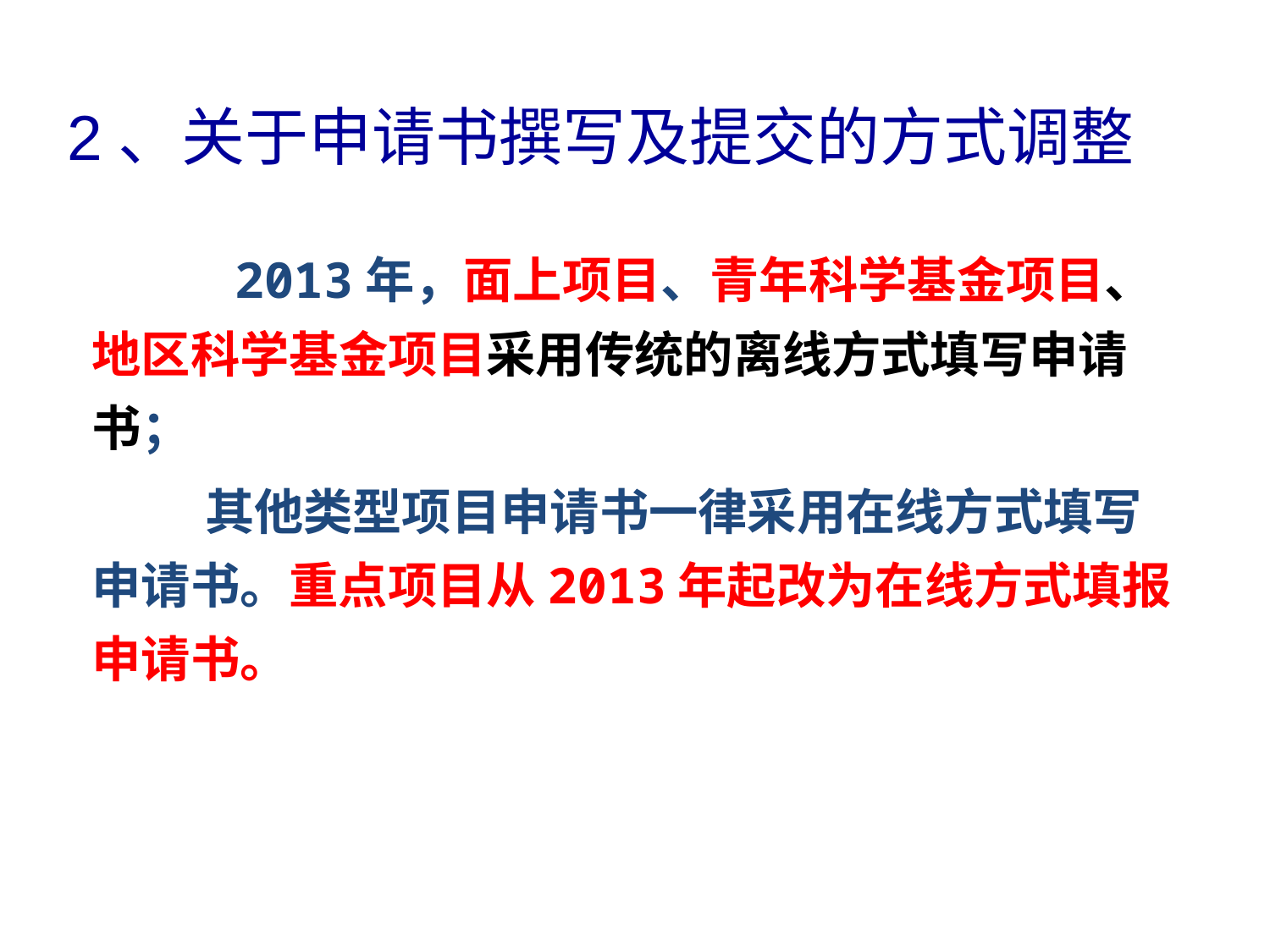

2、关于申请书撰写及提交的方式调整
 2013年，面上项目、青年科学基金项目、地区科学基金项目采用传统的离线方式填写申请书；
其他类型项目申请书一律采用在线方式填写申请书。重点项目从2013年起改为在线方式填报申请书。